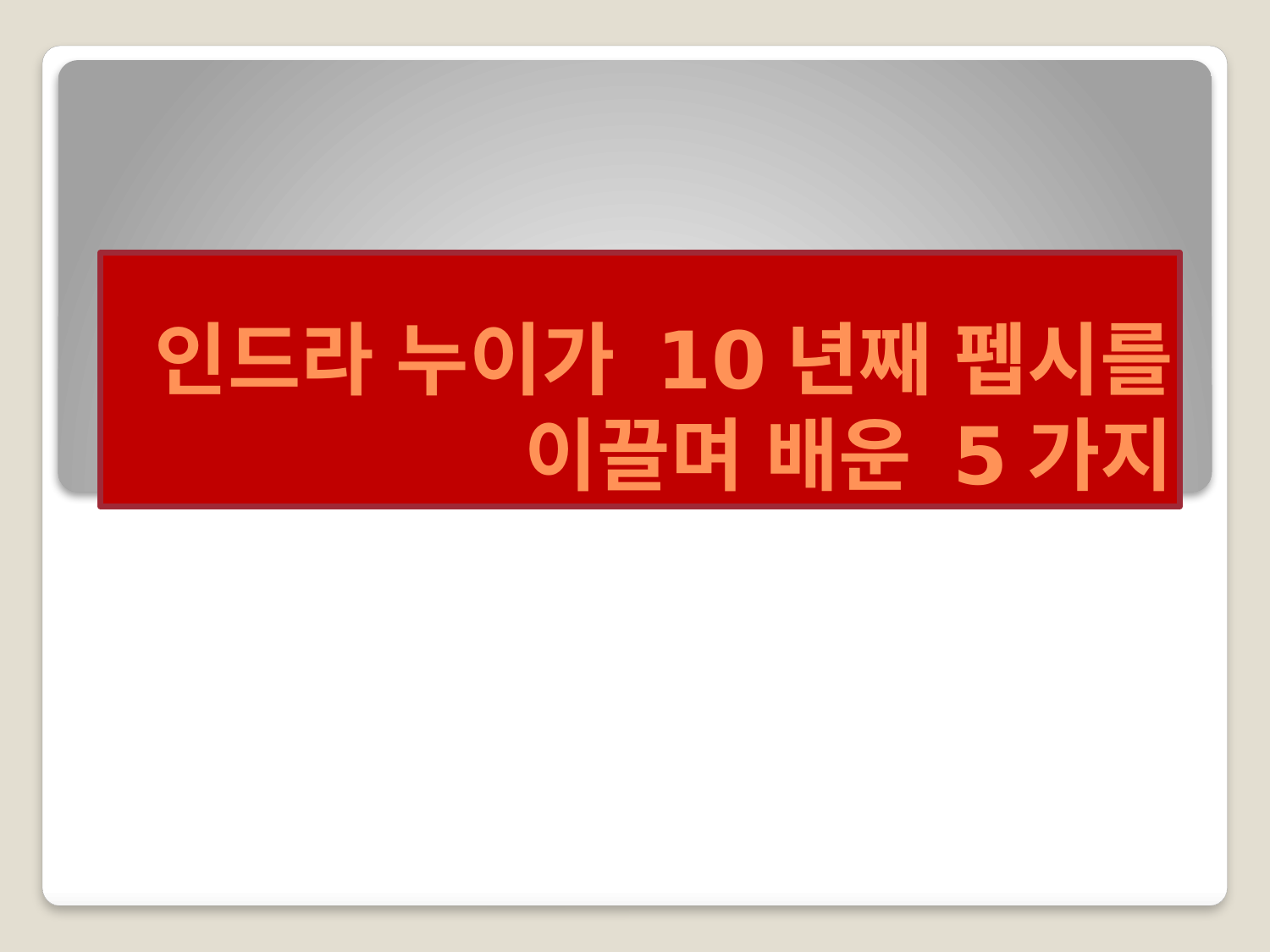

# 인드라 누이가 10년째 펩시를 이끌며 배운 5가지